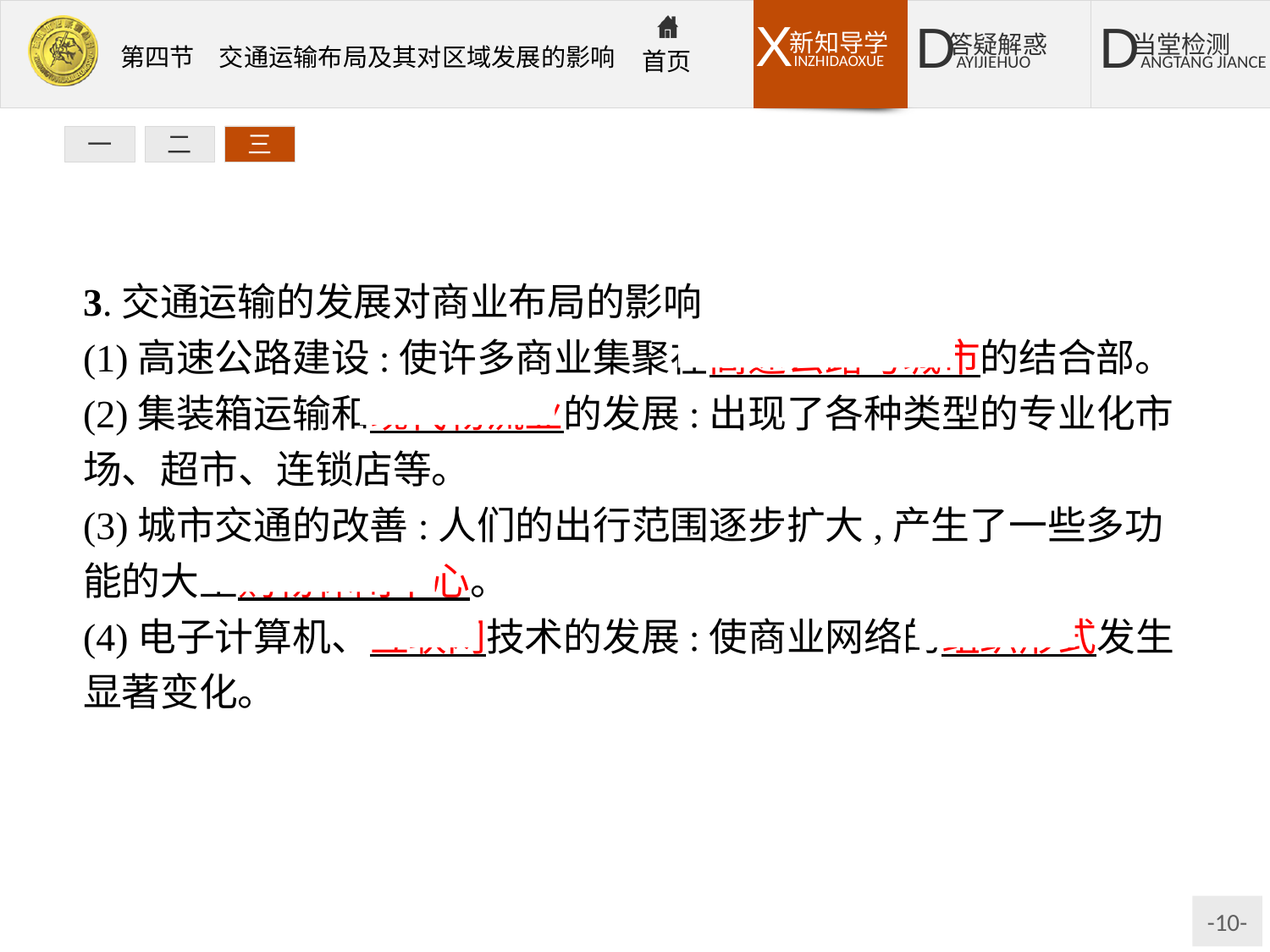

一
二
三
3.交通运输的发展对商业布局的影响
(1)高速公路建设:使许多商业集聚在高速公路与城市的结合部。
(2)集装箱运输和现代物流业的发展:出现了各种类型的专业化市场、超市、连锁店等。
(3)城市交通的改善:人们的出行范围逐步扩大,产生了一些多功能的大型购物休闲中心。
(4)电子计算机、互联网技术的发展:使商业网络的组织形式发生显著变化。